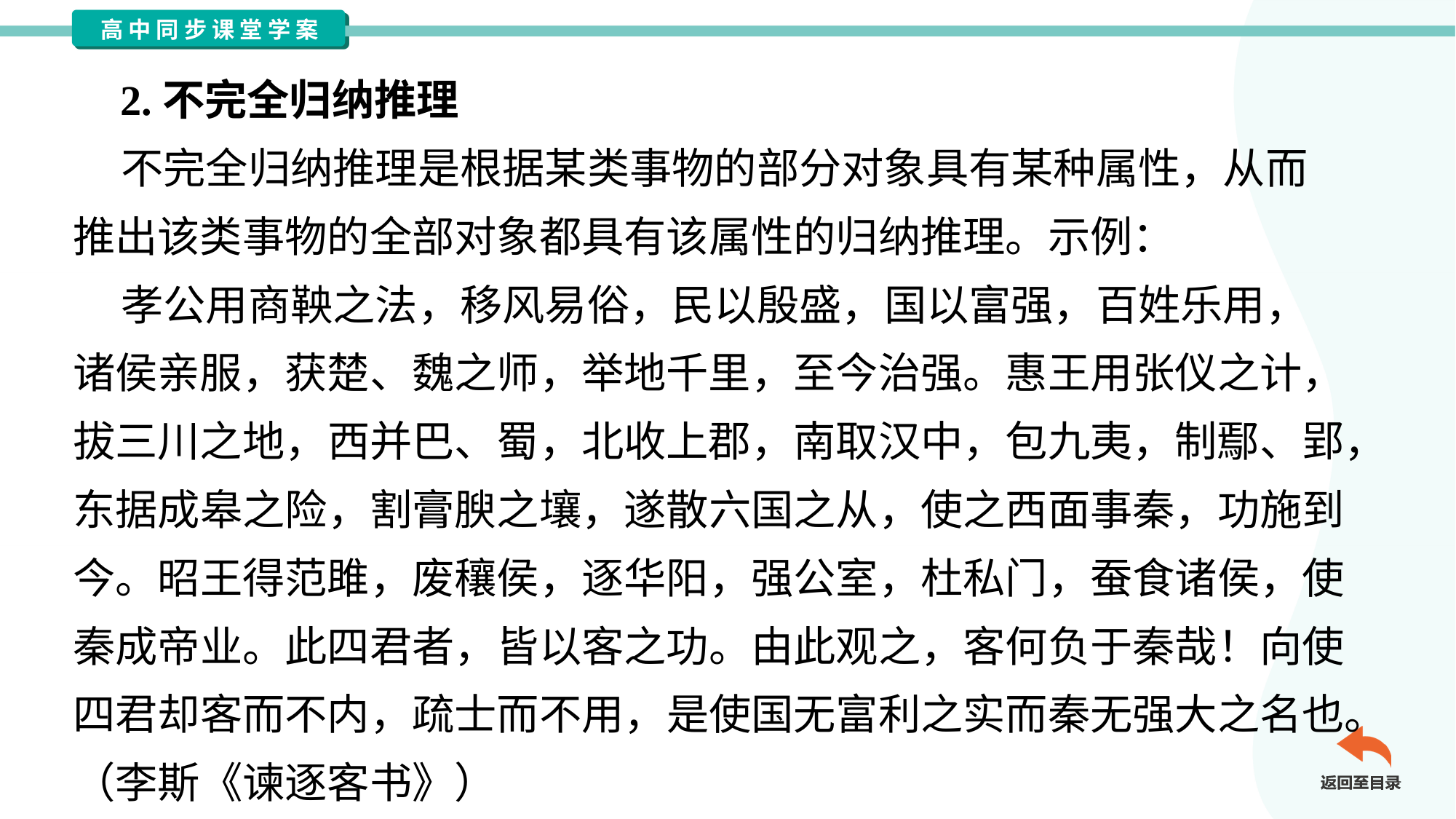

2.不完全归纳推理
    不完全归纳推理是根据某类事物的部分对象具有某种属性，从而
推出该类事物的全部对象都具有该属性的归纳推理。示例：
    孝公用商鞅之法，移风易俗，民以殷盛，国以富强，百姓乐用，
诸侯亲服，获楚、魏之师，举地千里，至今治强。惠王用张仪之计，
拔三川之地，西并巴、蜀，北收上郡，南取汉中，包九夷，制鄢、郢，
东据成皋之险，割膏腴之壤，遂散六国之从，使之西面事秦，功施到
今。昭王得范雎，废穰侯，逐华阳，强公室，杜私门，蚕食诸侯，使
秦成帝业。此四君者，皆以客之功。由此观之，客何负于秦哉！向使
四君却客而不内，疏士而不用，是使国无富利之实而秦无强大之名也。
（李斯《谏逐客书》）